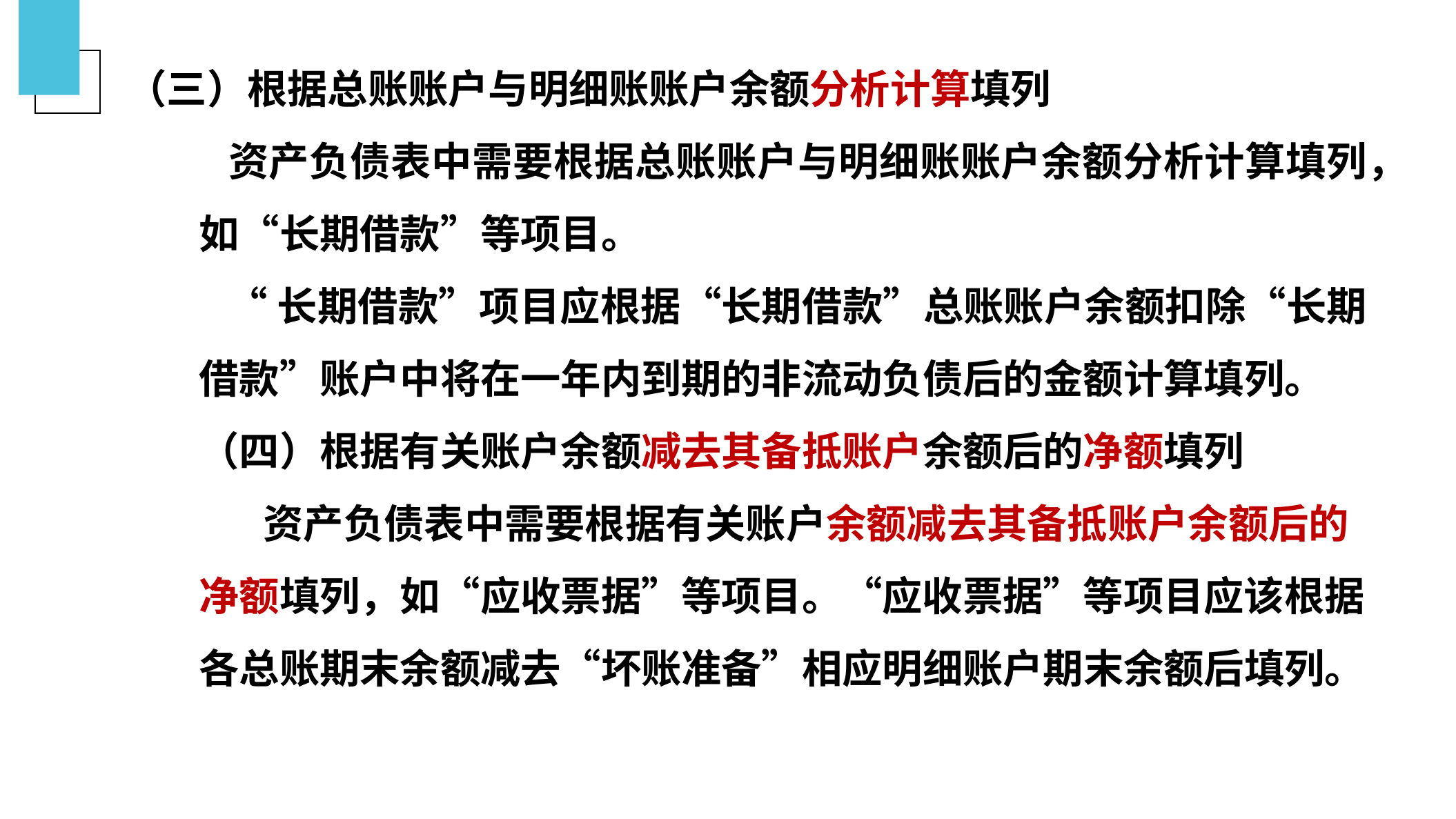

（三）根据总账账户与明细账账户余额分析计算填列
  资产负债表中需要根据总账账户与明细账账户余额分析计算填列，如“长期借款”等项目。
   “长期借款”项目应根据“长期借款”总账账户余额扣除“长期借款”账户中将在一年内到期的非流动负债后的金额计算填列。
（四）根据有关账户余额减去其备抵账户余额后的净额填列
      资产负债表中需要根据有关账户余额减去其备抵账户余额后的净额填列，如“应收票据”等项目。“应收票据”等项目应该根据各总账期末余额减去“坏账准备”相应明细账户期末余额后填列。